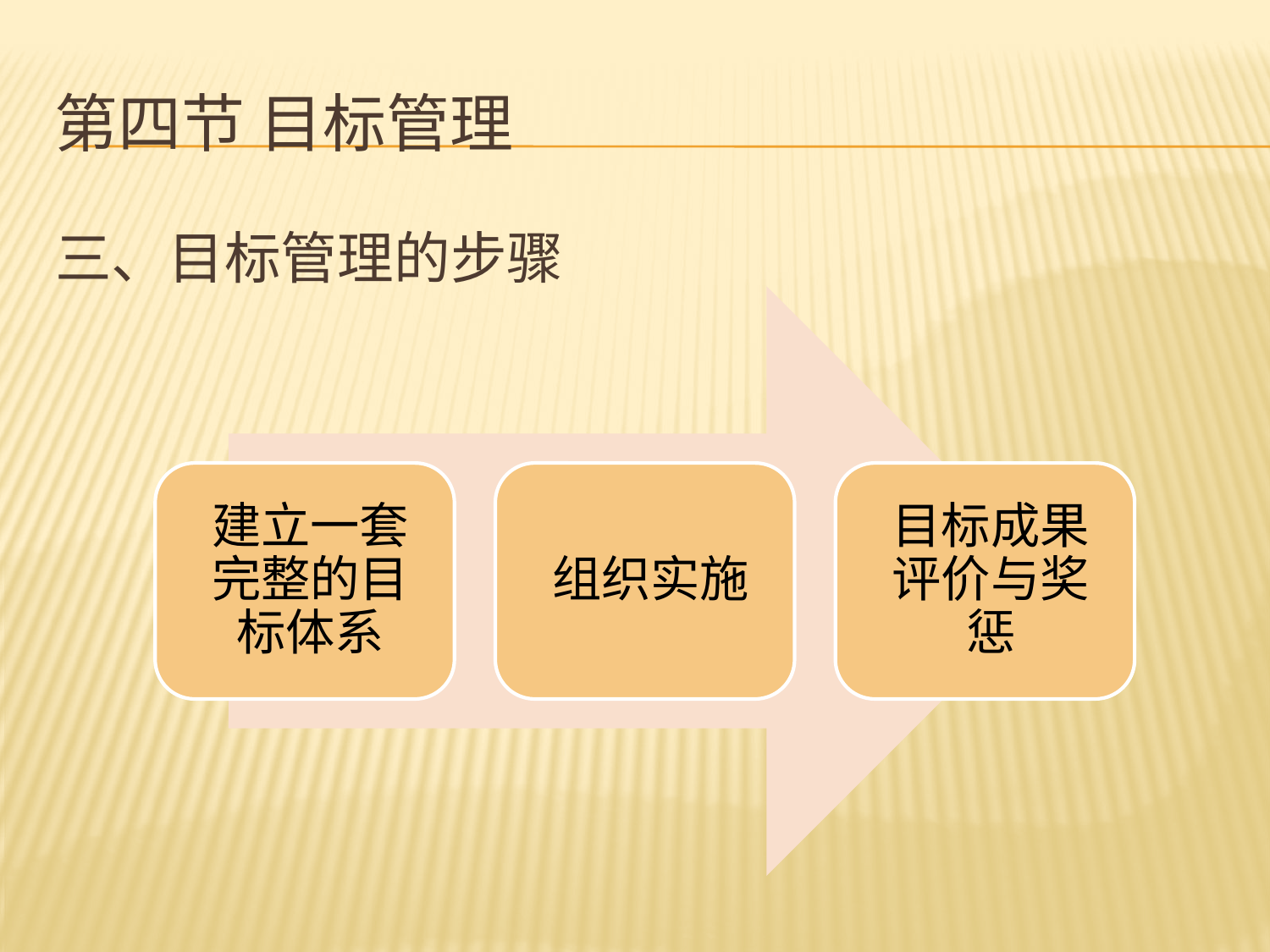

# 第四节 目标管理
三、目标管理的步骤

建立一套完整的目标体系
组织实施
目标成果评价与奖惩